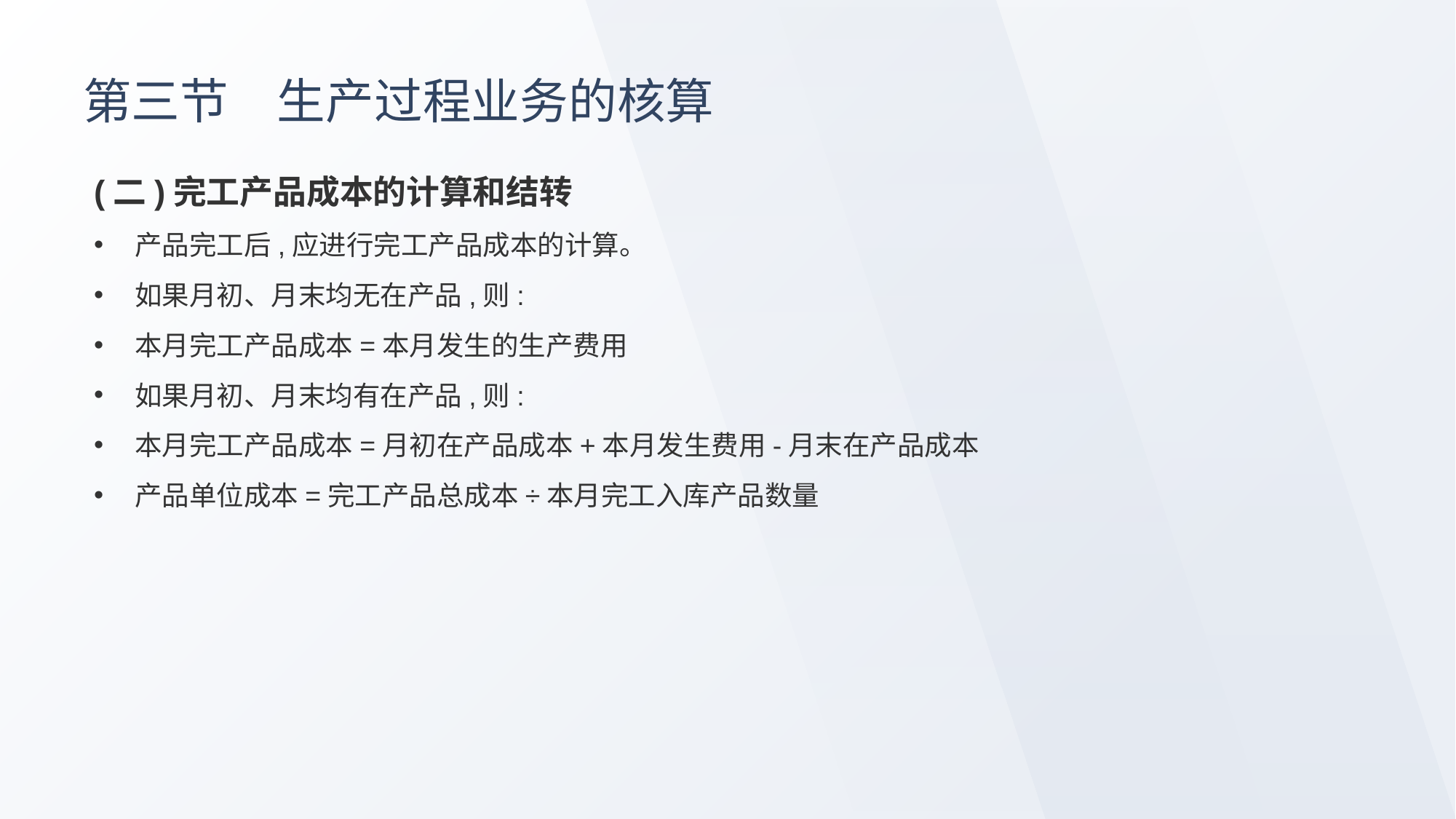

# 第三节　生产过程业务的核算
(二)完工产品成本的计算和结转
产品完工后,应进行完工产品成本的计算。
如果月初、月末均无在产品,则:
本月完工产品成本=本月发生的生产费用
如果月初、月末均有在产品,则:
本月完工产品成本=月初在产品成本+本月发生费用-月末在产品成本
产品单位成本=完工产品总成本÷本月完工入库产品数量